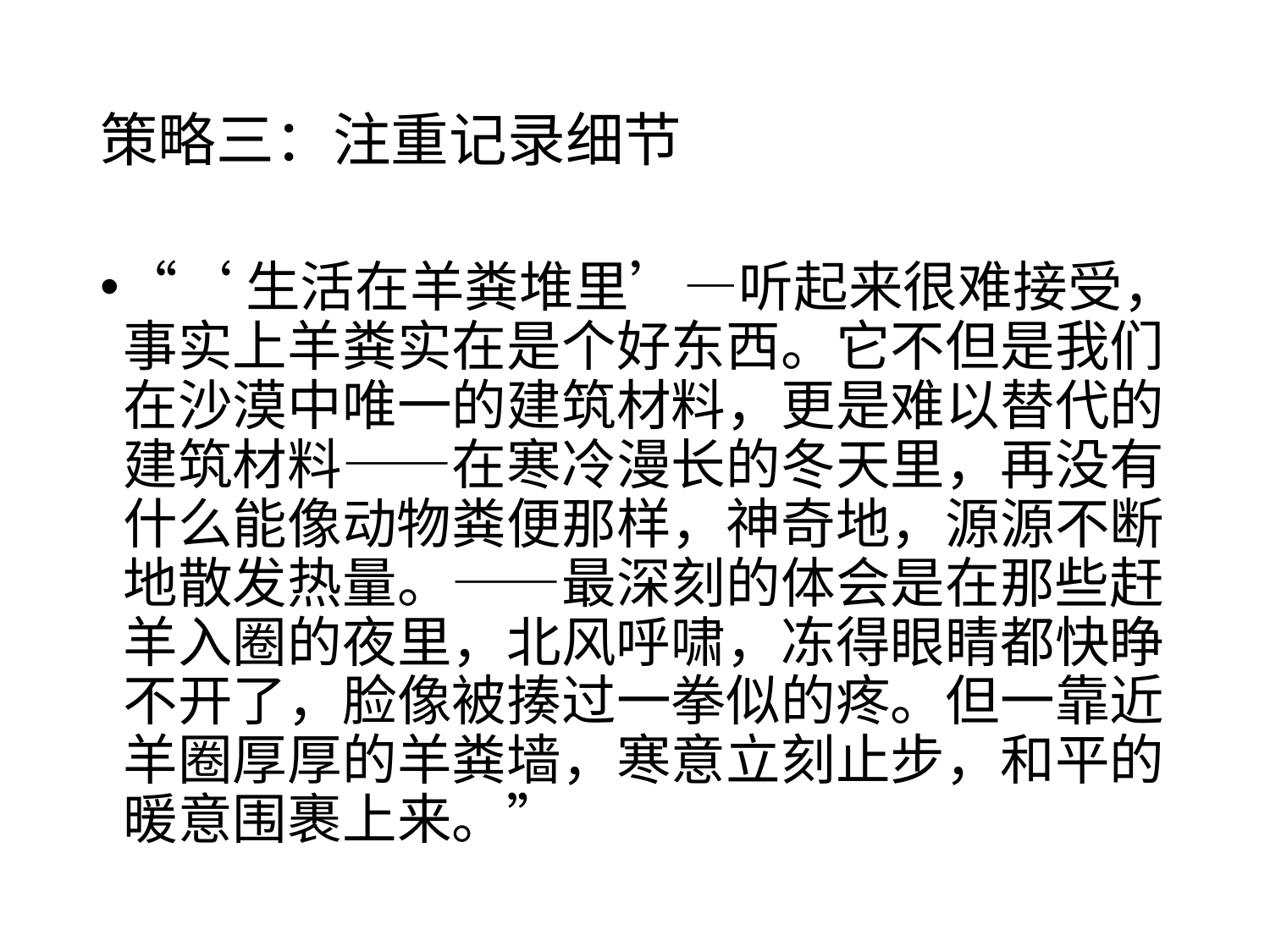

# 策略三：注重记录细节
“‘生活在羊粪堆里’—听起来很难接受，事实上羊粪实在是个好东西。它不但是我们在沙漠中唯一的建筑材料，更是难以替代的建筑材料——在寒冷漫长的冬天里，再没有什么能像动物粪便那样，神奇地，源源不断地散发热量。——最深刻的体会是在那些赶羊入圈的夜里，北风呼啸，冻得眼睛都快睁不开了，脸像被揍过一拳似的疼。但一靠近羊圈厚厚的羊粪墙，寒意立刻止步，和平的暖意围裹上来。”